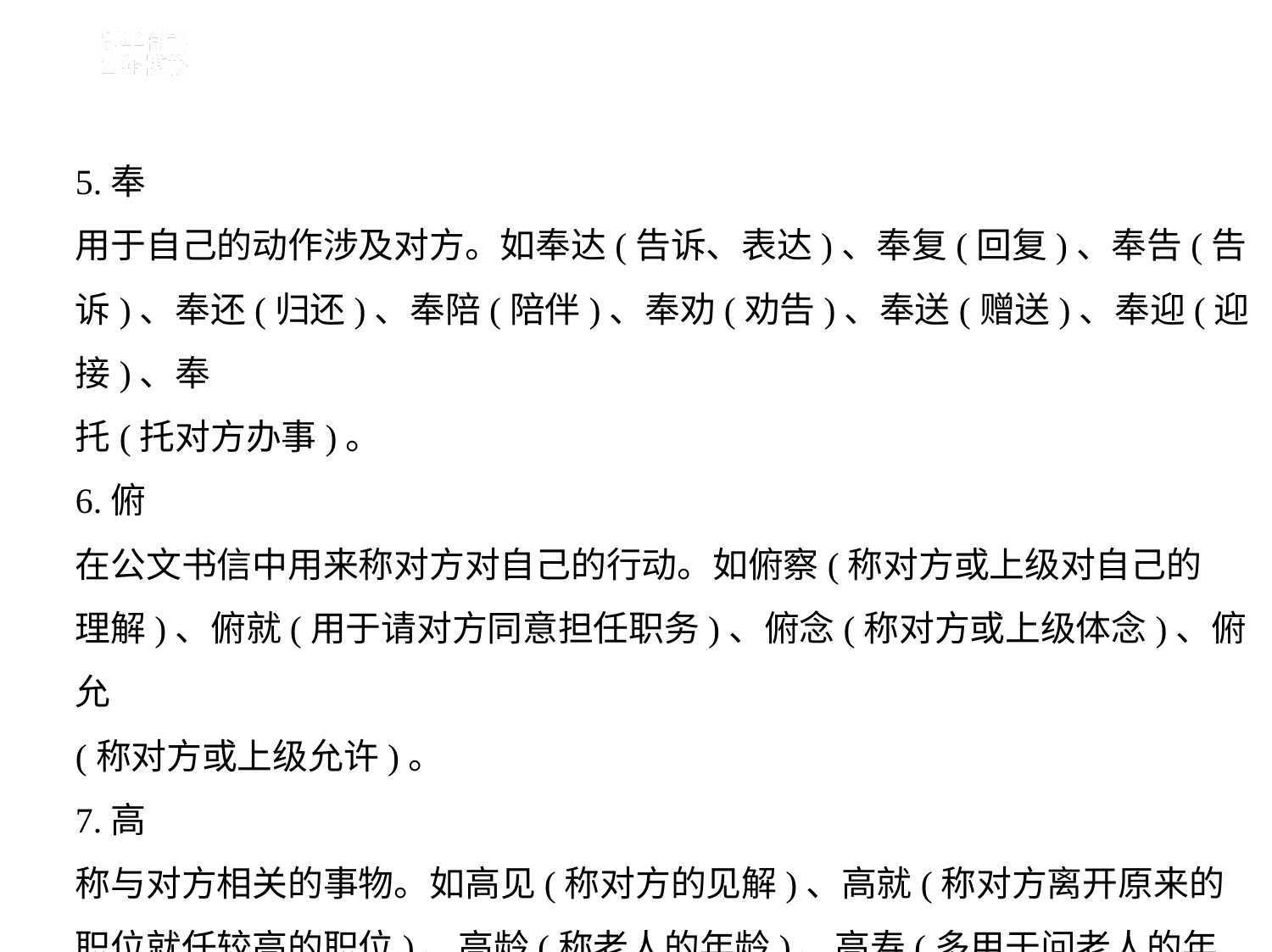

5.奉
用于自己的动作涉及对方。如奉达(告诉、表达)、奉复(回复)、奉告(告
诉)、奉还(归还)、奉陪(陪伴)、奉劝(劝告)、奉送(赠送)、奉迎(迎接)、奉
托(托对方办事)。
6.俯
在公文书信中用来称对方对自己的行动。如俯察(称对方或上级对自己的
理解)、俯就(用于请对方同意担任职务)、俯念(称对方或上级体念)、俯允
(称对方或上级允许)。
7.高
称与对方相关的事物。如高见(称对方的见解)、高就(称对方离开原来的
职位就任较高的职位)、高龄(称老人的年龄)、高寿(多用于问老人的年
龄)、高足(称呼别人的学生)、高论(称对方发表的意见)。